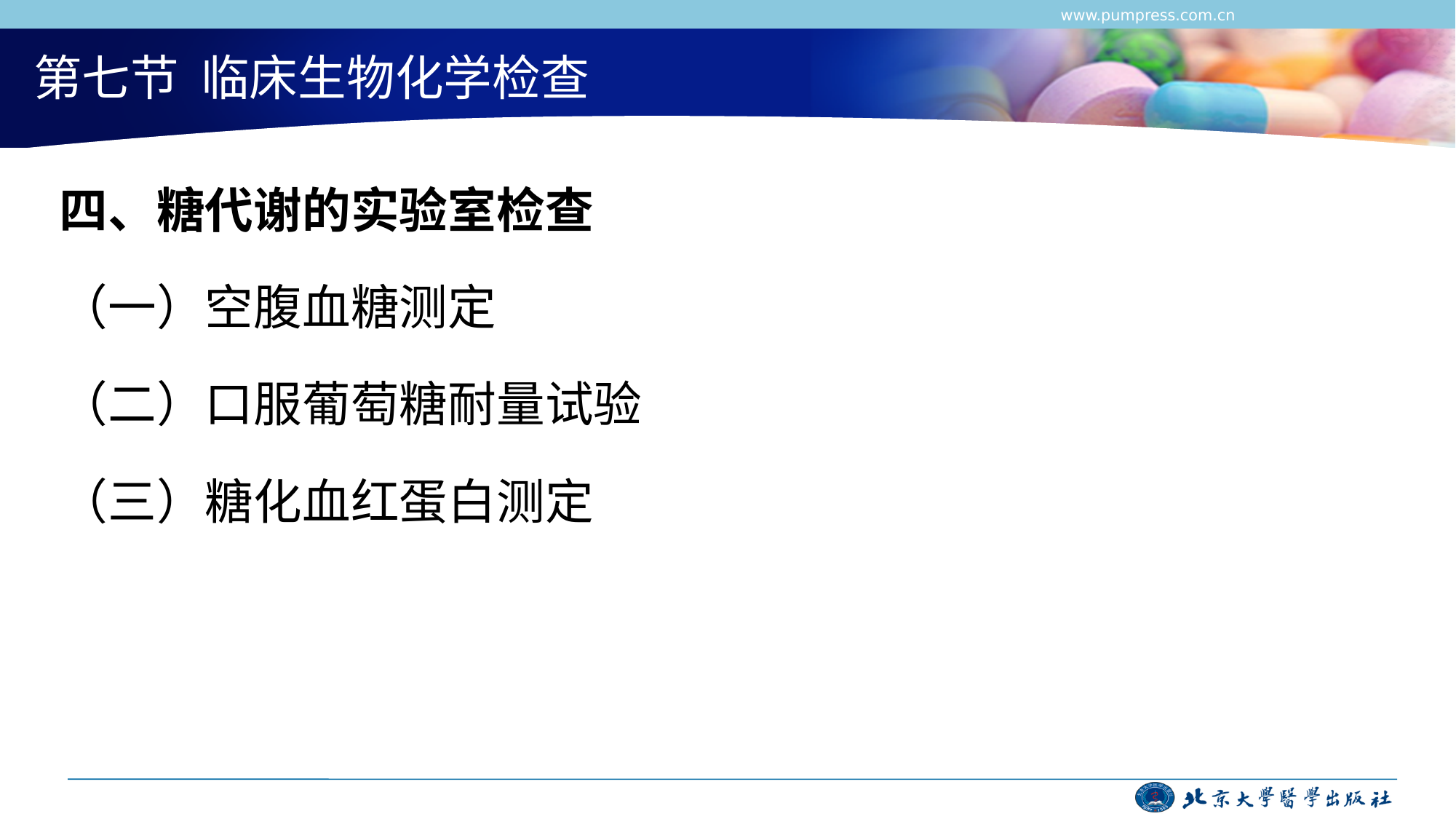

第七节  临床生物化学检查
四、糖代谢的实验室检查
（一）空腹血糖测定
（二）口服葡萄糖耐量试验
（三）糖化血红蛋白测定
www.pumpress.com.cn